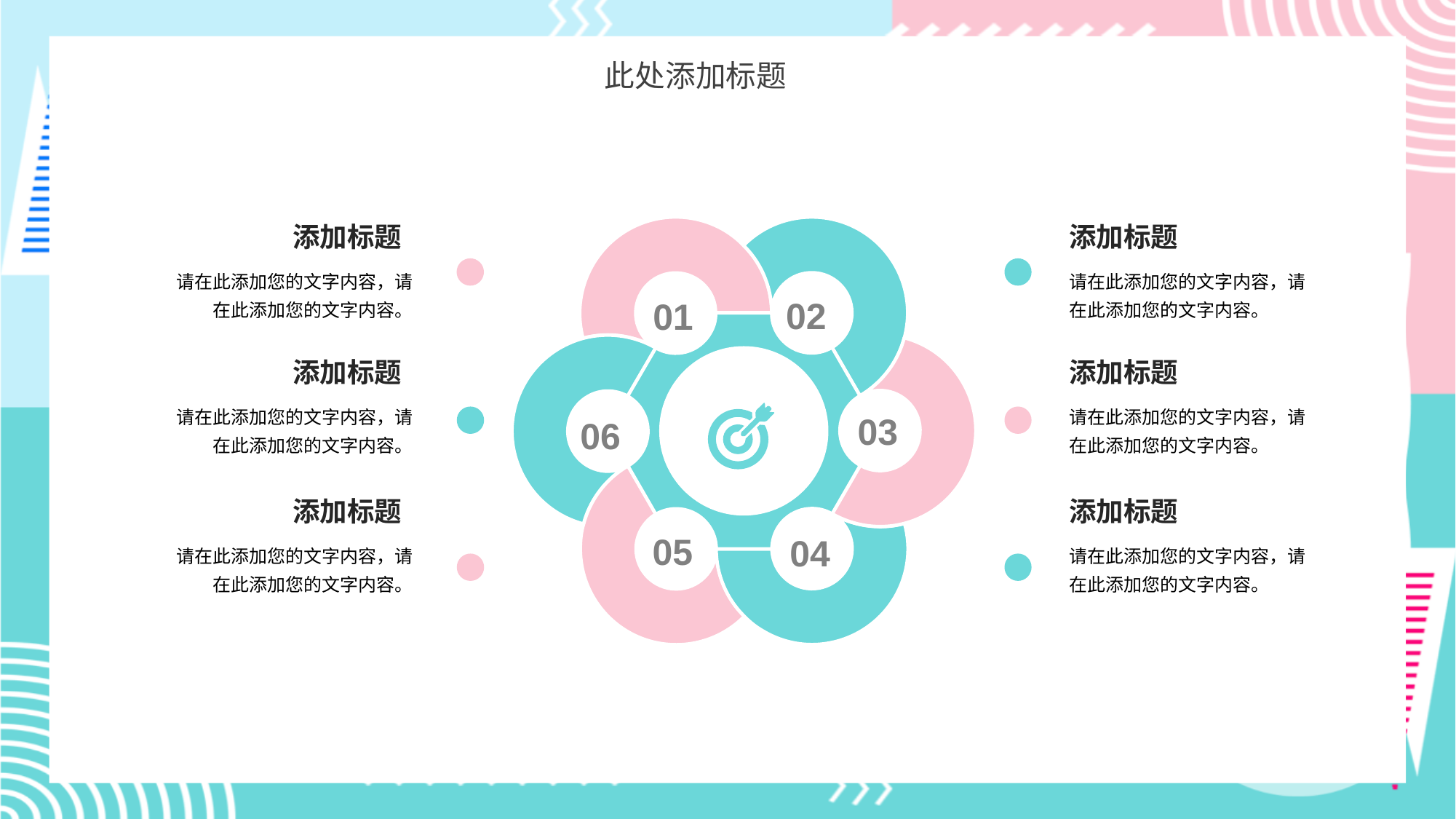

此处添加标题

添加标题
添加标题

请在此添加您的文字内容，请在此添加您的文字内容。
请在此添加您的文字内容，请在此添加您的文字内容。

02
01

添加标题
添加标题
请在此添加您的文字内容，请在此添加您的文字内容。
请在此添加您的文字内容，请在此添加您的文字内容。

03

06

添加标题
添加标题

05
04
请在此添加您的文字内容，请在此添加您的文字内容。
请在此添加您的文字内容，请在此添加您的文字内容。